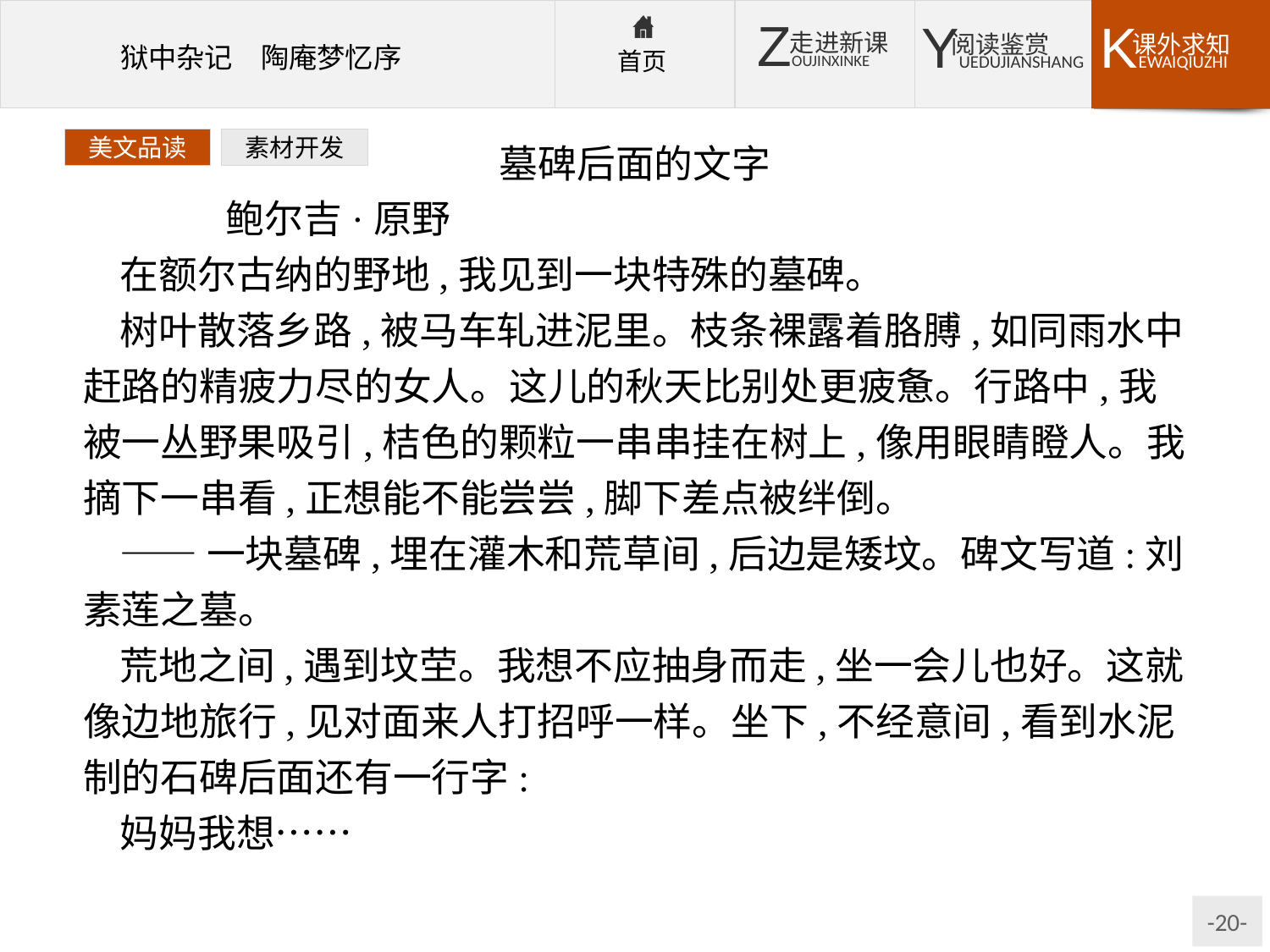

墓碑后面的文字
	鲍尔吉·原野
在额尔古纳的野地,我见到一块特殊的墓碑。
树叶散落乡路,被马车轧进泥里。枝条裸露着胳膊,如同雨水中赶路的精疲力尽的女人。这儿的秋天比别处更疲惫。行路中,我被一丛野果吸引,桔色的颗粒一串串挂在树上,像用眼睛瞪人。我摘下一串看,正想能不能尝尝,脚下差点被绊倒。
——一块墓碑,埋在灌木和荒草间,后边是矮坟。碑文写道:刘素莲之墓。
荒地之间,遇到坟茔。我想不应抽身而走,坐一会儿也好。这就像边地旅行,见对面来人打招呼一样。坐下,不经意间,看到水泥制的石碑后面还有一行字:
妈妈我想……
美文品读
素材开发